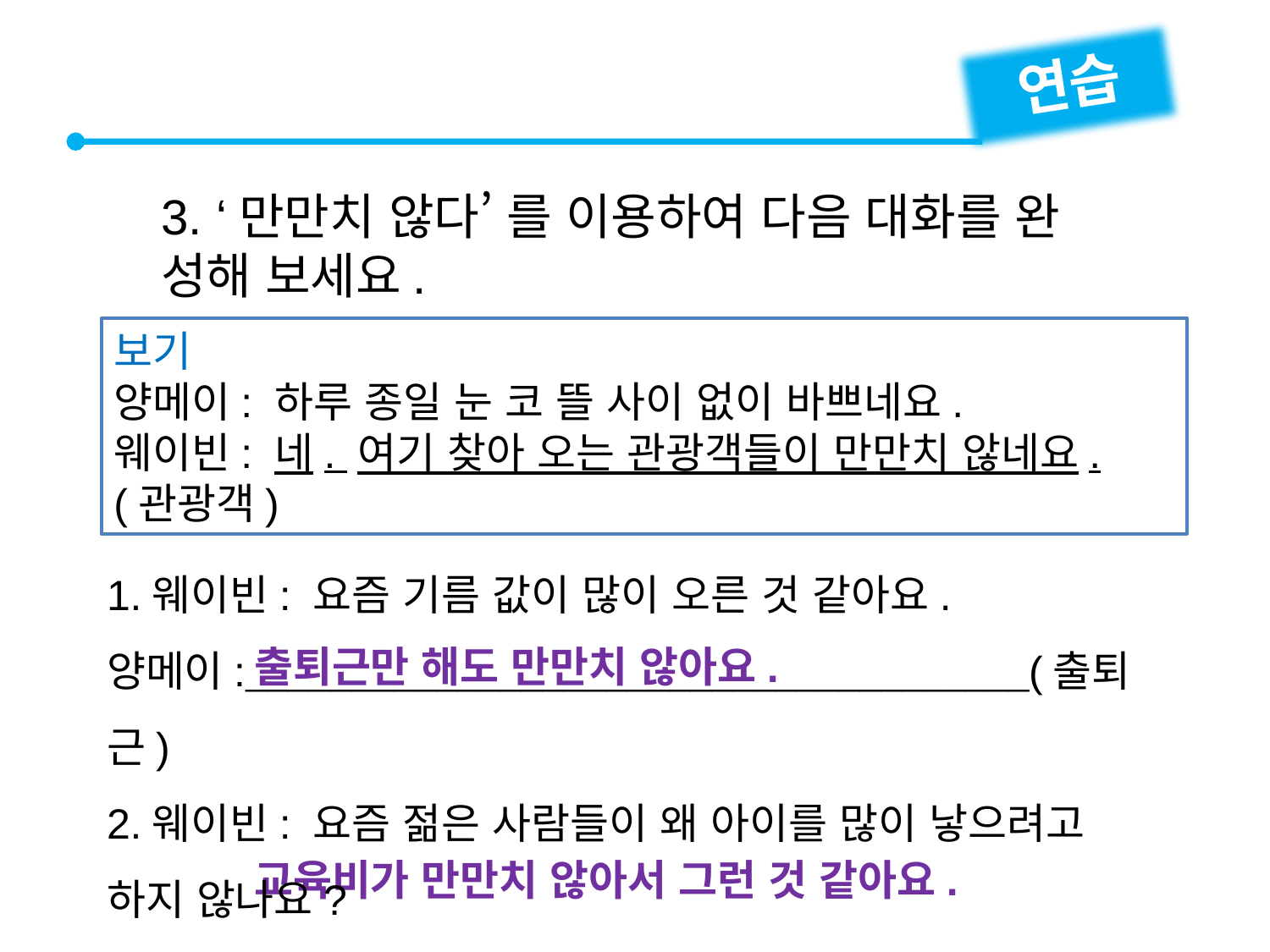

연습
3. ‘만만치 않다’ 를 이용하여 다음 대화를 완
성해 보세요.
보기
양메이: 하루 종일 눈 코 뜰 사이 없이 바쁘네요.
웨이빈: 네. 여기 찾아 오는 관광객들이 만만치 않네요. (관광객)
1.웨이빈: 요즘 기름 값이 많이 오른 것 같아요.
양메이:_____________________________________(출퇴근)
2.웨이빈: 요즘 젊은 사람들이 왜 아이를 많이 낳으려고 하지 않나요?
김지은:____________________________________ (교육비)
출퇴근만 해도 만만치 않아요.
교육비가 만만치 않아서 그런 것 같아요.